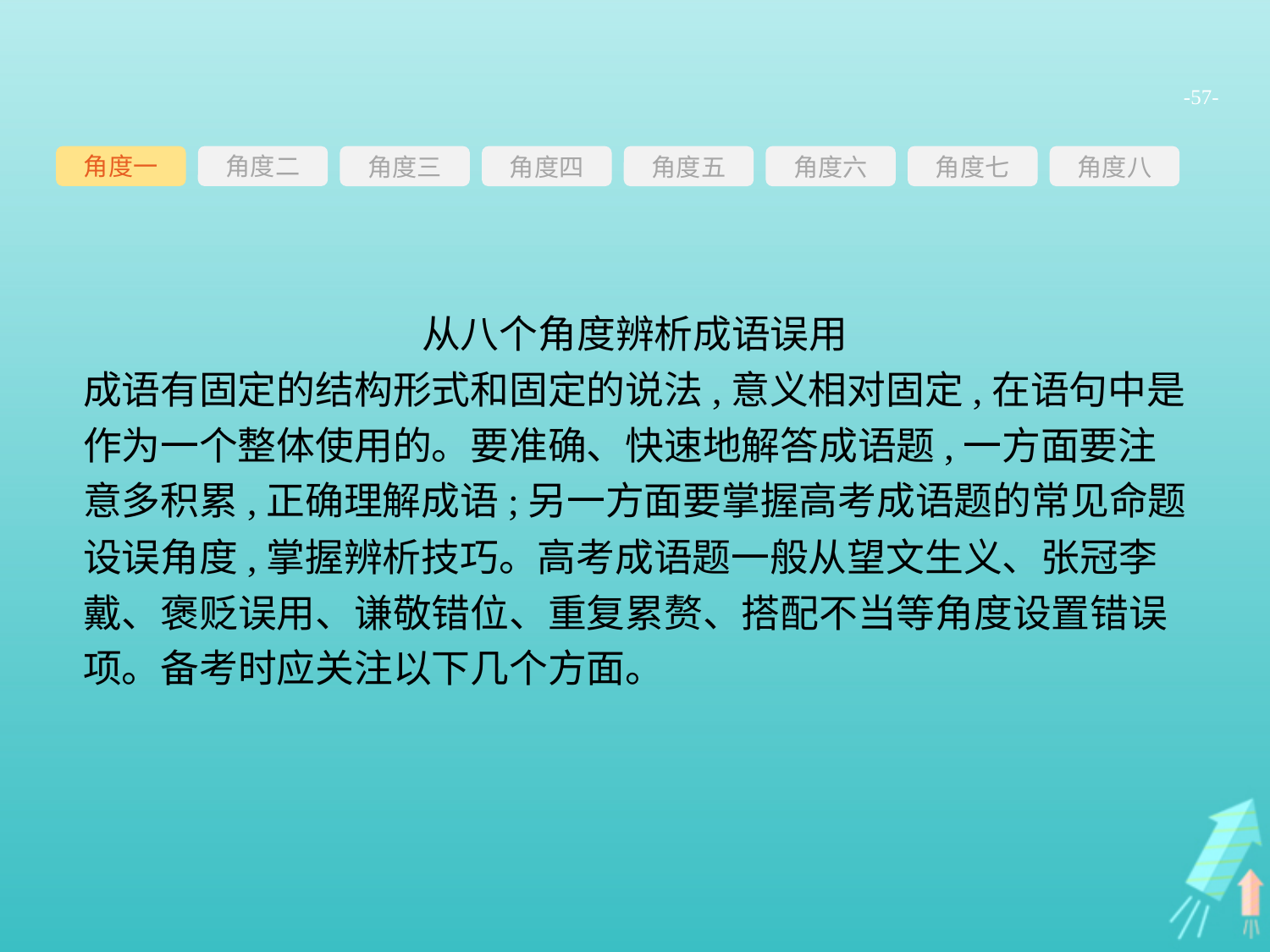

-57-
角度一
角度三
角度四
角度五
角度六
角度七
角度八
角度二
从八个角度辨析成语误用
成语有固定的结构形式和固定的说法,意义相对固定,在语句中是作为一个整体使用的。要准确、快速地解答成语题,一方面要注意多积累,正确理解成语;另一方面要掌握高考成语题的常见命题设误角度,掌握辨析技巧。高考成语题一般从望文生义、张冠李戴、褒贬误用、谦敬错位、重复累赘、搭配不当等角度设置错误项。备考时应关注以下几个方面。